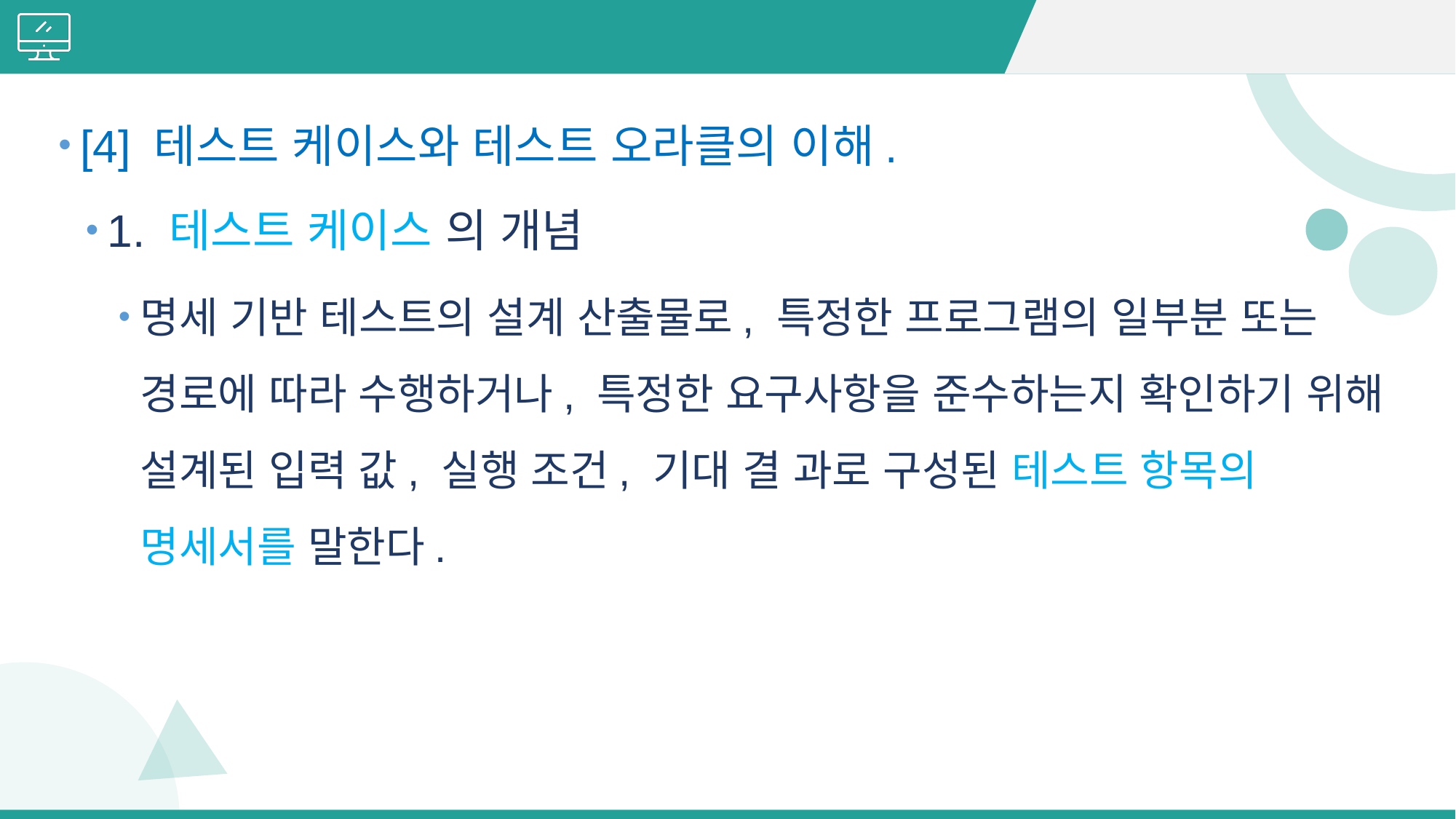

#
[4] 테스트 케이스와 테스트 오라클의 이해.
1. 테스트 케이스 의 개념
명세 기반 테스트의 설계 산출물로, 특정한 프로그램의 일부분 또는 경로에 따라 수행하거나, 특정한 요구사항을 준수하는지 확인하기 위해 설계된 입력 값, 실행 조건, 기대 결 과로 구성된 테스트 항목의 명세서를 말한다.